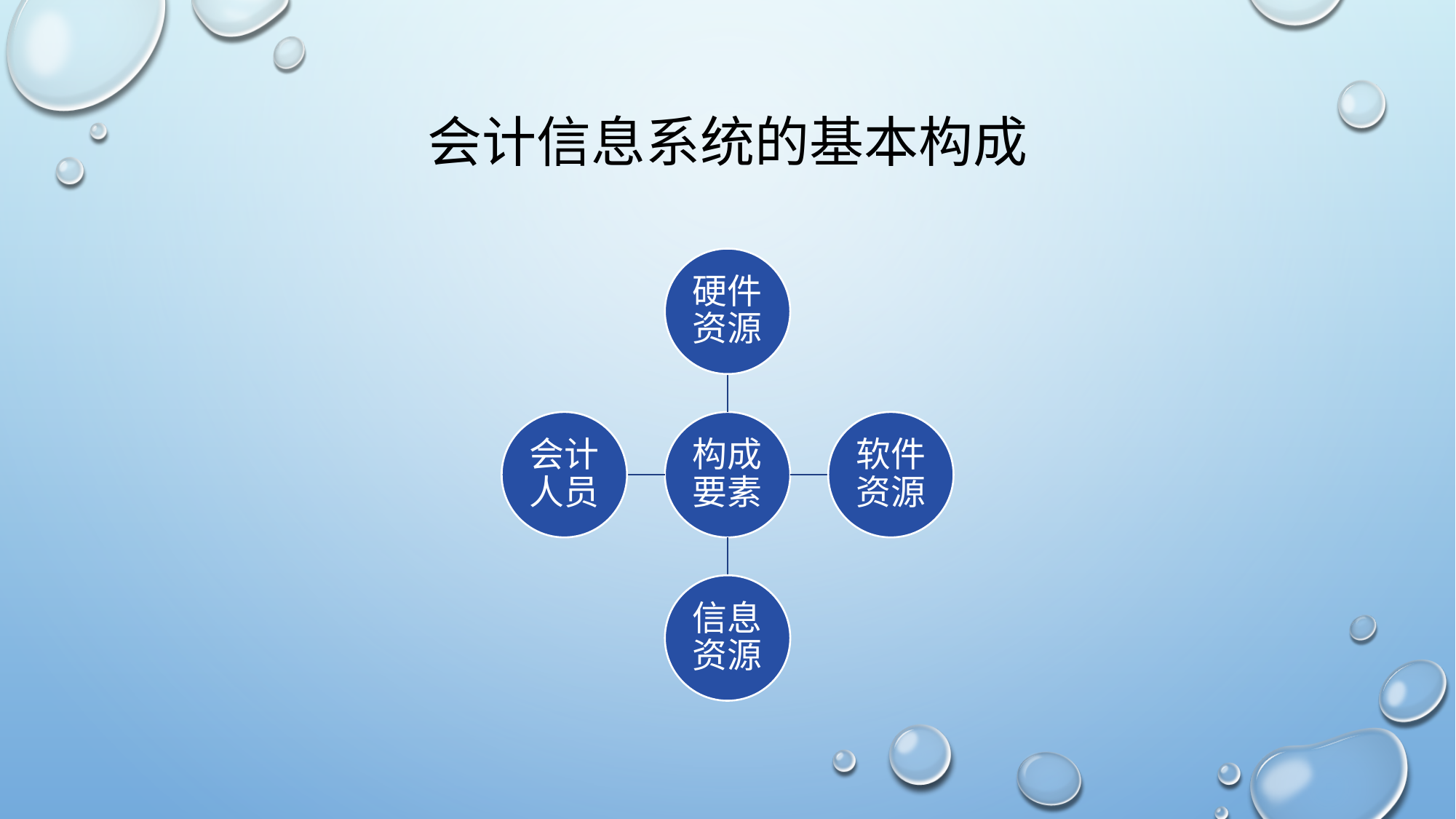

# 会计信息系统的基本构成
构成要素

硬件资源

软件资源

信息资源

会计人员